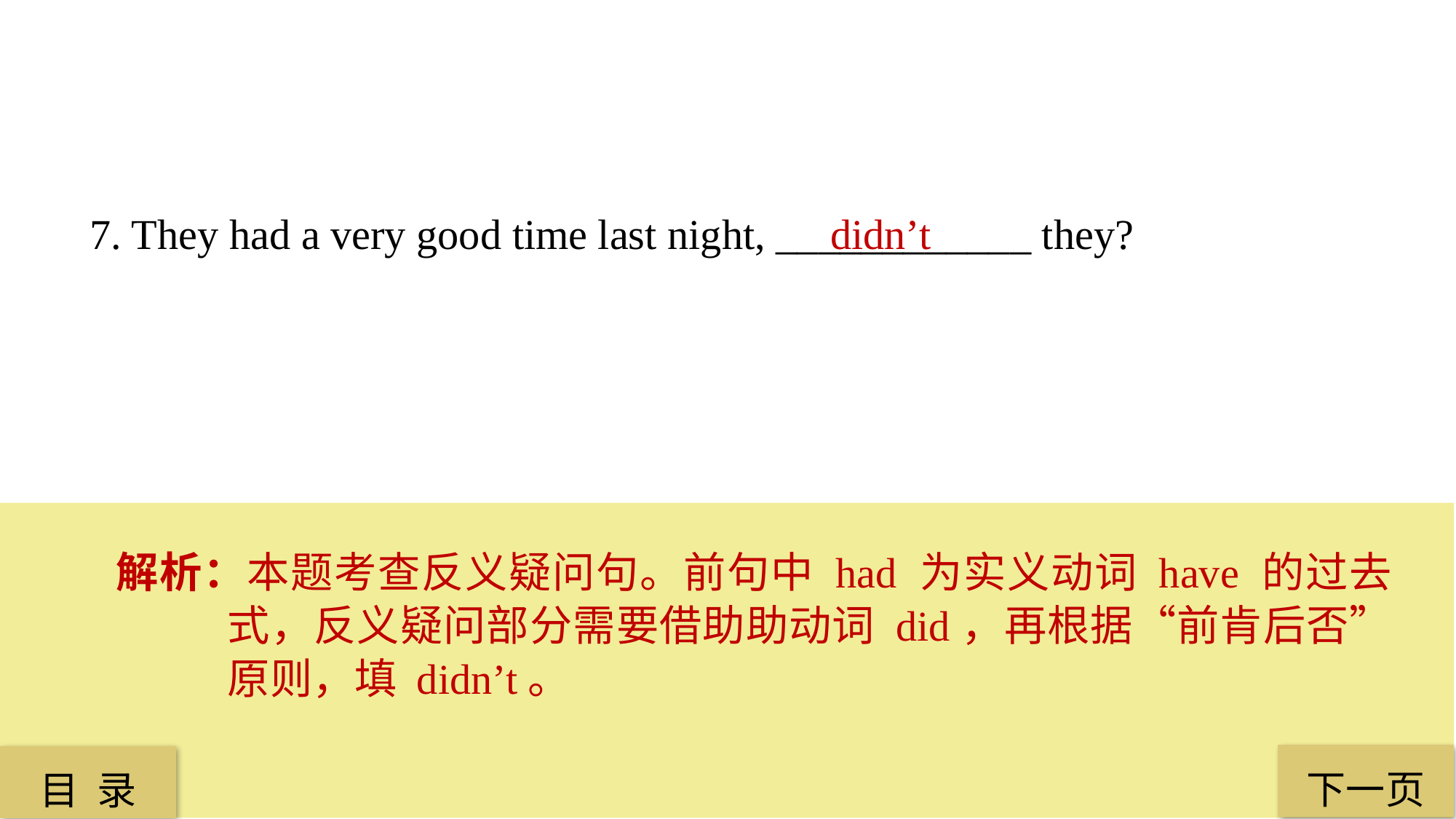

7. They had a very good time last night, ____________ they?
 didn’t
解析：本题考查反义疑问句。前句中 had 为实义动词 have 的过去式，反义疑问部分需要借助助动词 did，再根据“前肯后否”原则，填 didn’t。